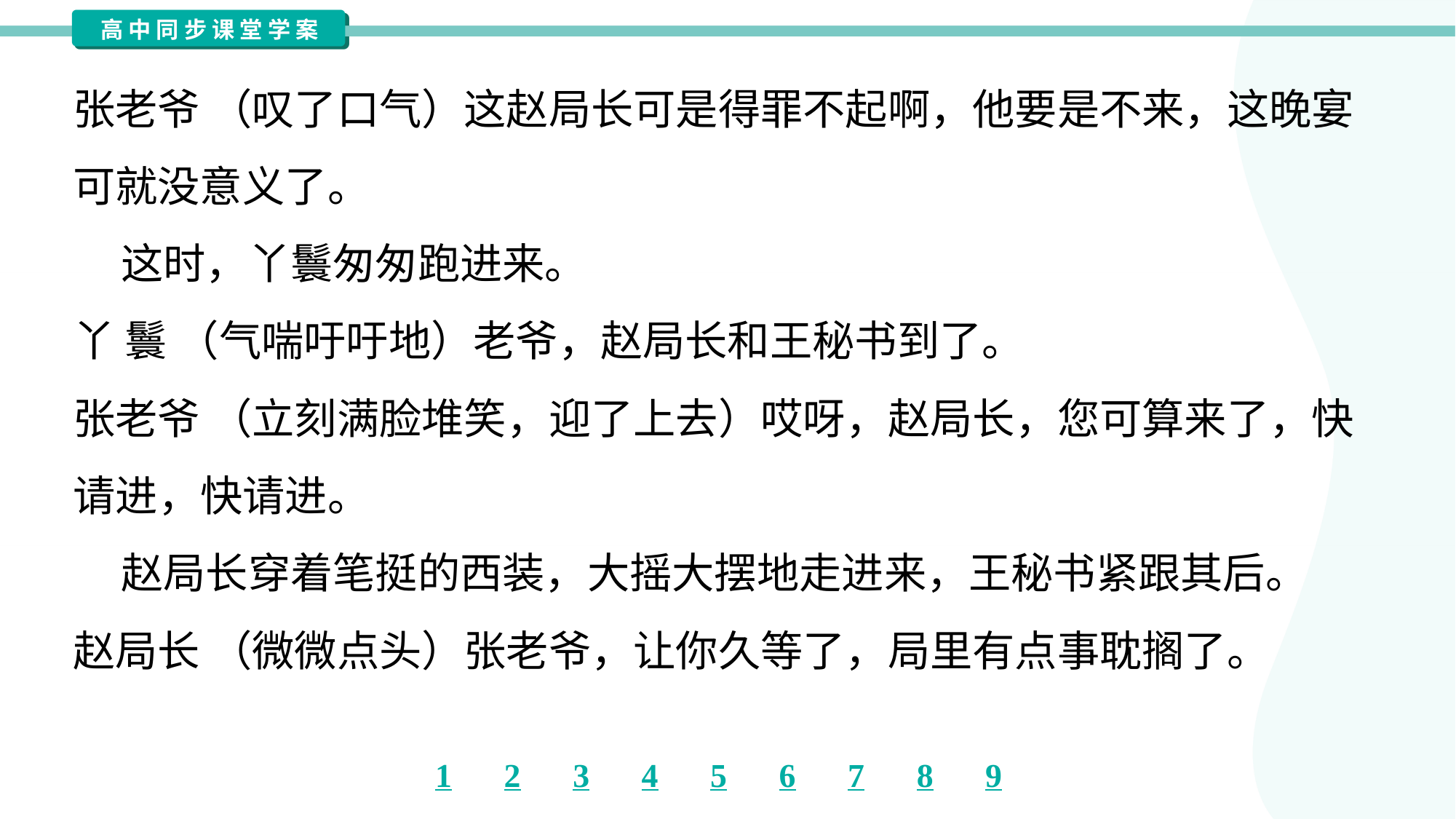

张老爷 （叹了口气）这赵局长可是得罪不起啊，他要是不来，这晚宴
可就没意义了。
    这时，丫鬟匆匆跑进来。
丫 鬟 （气喘吁吁地）老爷，赵局长和王秘书到了。
张老爷 （立刻满脸堆笑，迎了上去）哎呀，赵局长，您可算来了，快
请进，快请进。
    赵局长穿着笔挺的西装，大摇大摆地走进来，王秘书紧跟其后。
赵局长 （微微点头）张老爷，让你久等了，局里有点事耽搁了。